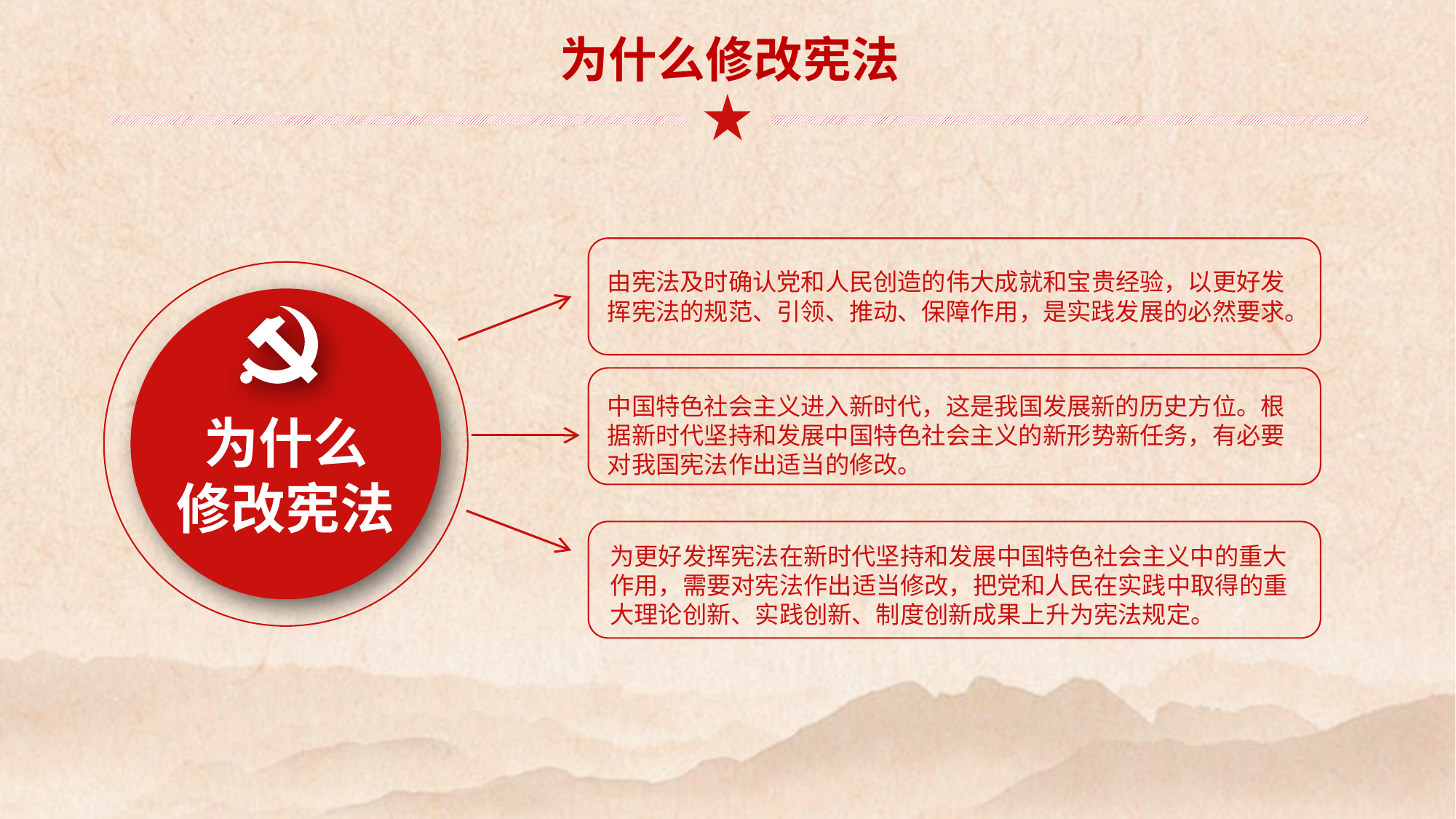

为什么修改宪法

由宪法及时确认党和人民创造的伟大成就和宝贵经验，以更好发挥宪法的规范、引领、推动、保障作用，是实践发展的必然要求。

中国特色社会主义进入新时代，这是我国发展新的历史方位。根据新时代坚持和发展中国特色社会主义的新形势新任务，有必要对我国宪法作出适当的修改。
为什么
修改宪法

为更好发挥宪法在新时代坚持和发展中国特色社会主义中的重大作用，需要对宪法作出适当修改，把党和人民在实践中取得的重大理论创新、实践创新、制度创新成果上升为宪法规定。